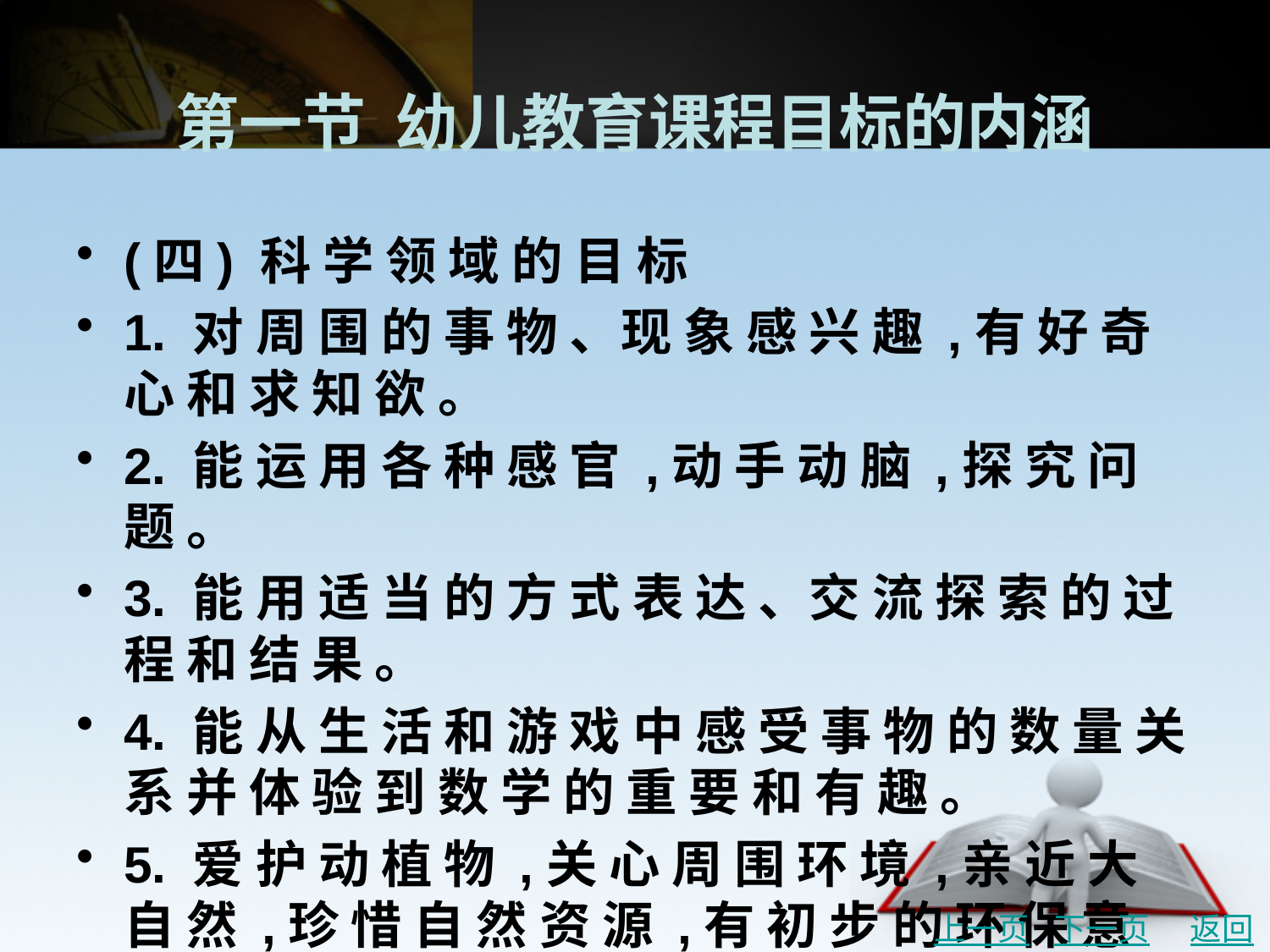

# 第一节  幼儿教育课程目标的内涵
(四) 科 学 领 域 的 目 标
1. 对 周 围 的 事 物 、现 象 感 兴 趣 ,有 好 奇 心 和 求 知 欲 。
2. 能 运 用 各 种 感 官 ,动 手 动 脑 ,探 究 问 题 。
3. 能 用 适 当 的 方 式 表 达 、交 流 探 索 的 过 程 和 结 果 。
4. 能 从 生 活 和 游 戏 中 感 受 事 物 的 数 量 关 系 并 体 验 到 数 学 的 重 要 和 有 趣 。
5. 爱 护 动 植 物 ,关 心 周 围 环 境 ,亲 近 大 自 然 ,珍 惜 自 然 资 源 ,有 初 步 的 环 保 意 识 。
(五) 艺 术 领 域 的 目 标
1. 能 初 步 感 受 并 喜 爱 环 境 、生 活 和 艺 术 中 的 美 。
2. 喜 欢 参 加 艺 术 活 动 ,并 能 大 胆 地 表 现 自 己 的 情 感 和 体 验 。
3. 能 用 自 己 喜 欢 的 方 式 进 行 艺 术 表 现 活 动 。

上一页
下一页
返回